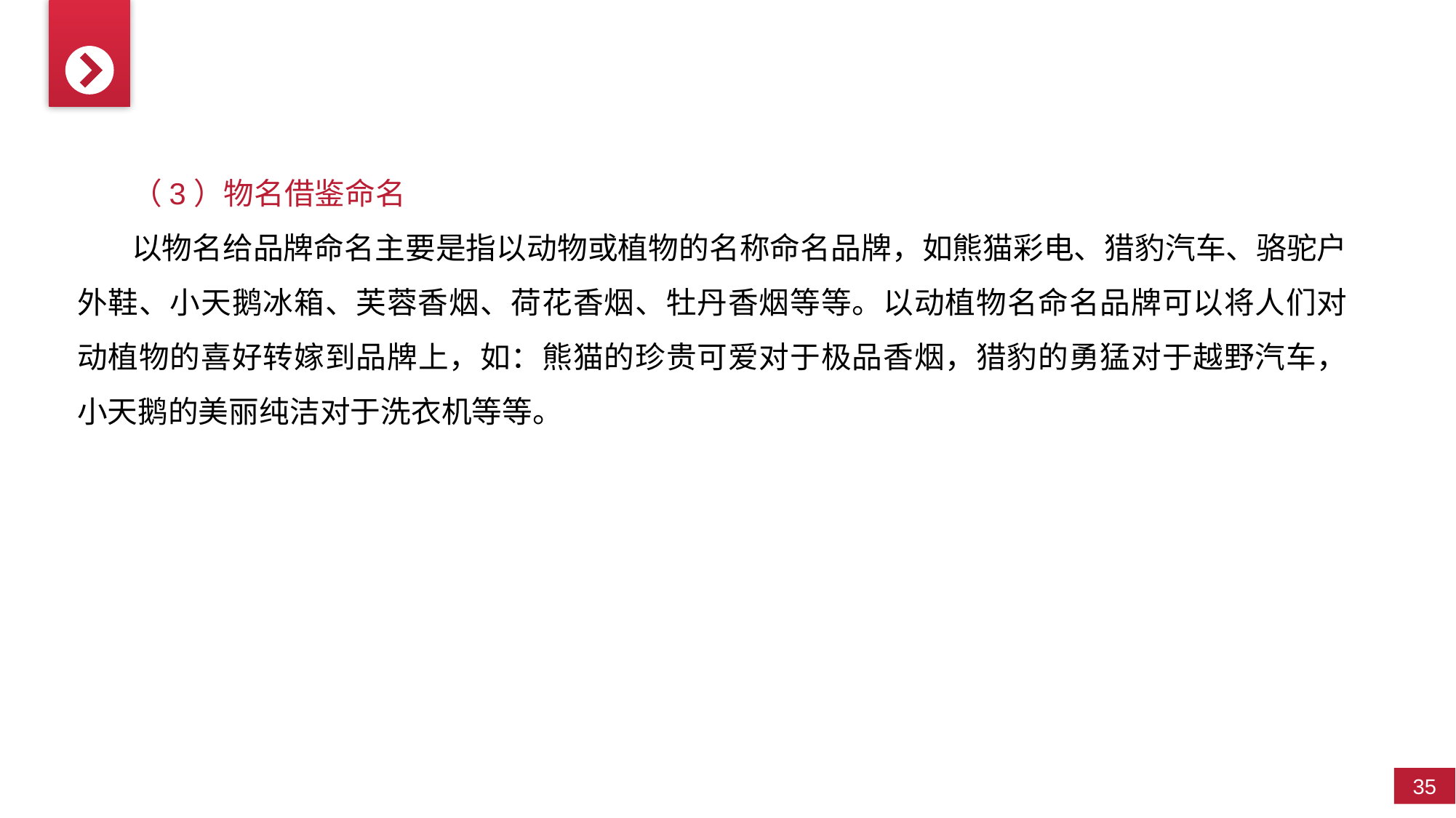

（3）物名借鉴命名
以物名给品牌命名主要是指以动物或植物的名称命名品牌，如熊猫彩电、猎豹汽车、骆驼户外鞋、小天鹅冰箱、芙蓉香烟、荷花香烟、牡丹香烟等等。以动植物名命名品牌可以将人们对动植物的喜好转嫁到品牌上，如：熊猫的珍贵可爱对于极品香烟，猎豹的勇猛对于越野汽车，小天鹅的美丽纯洁对于洗衣机等等。